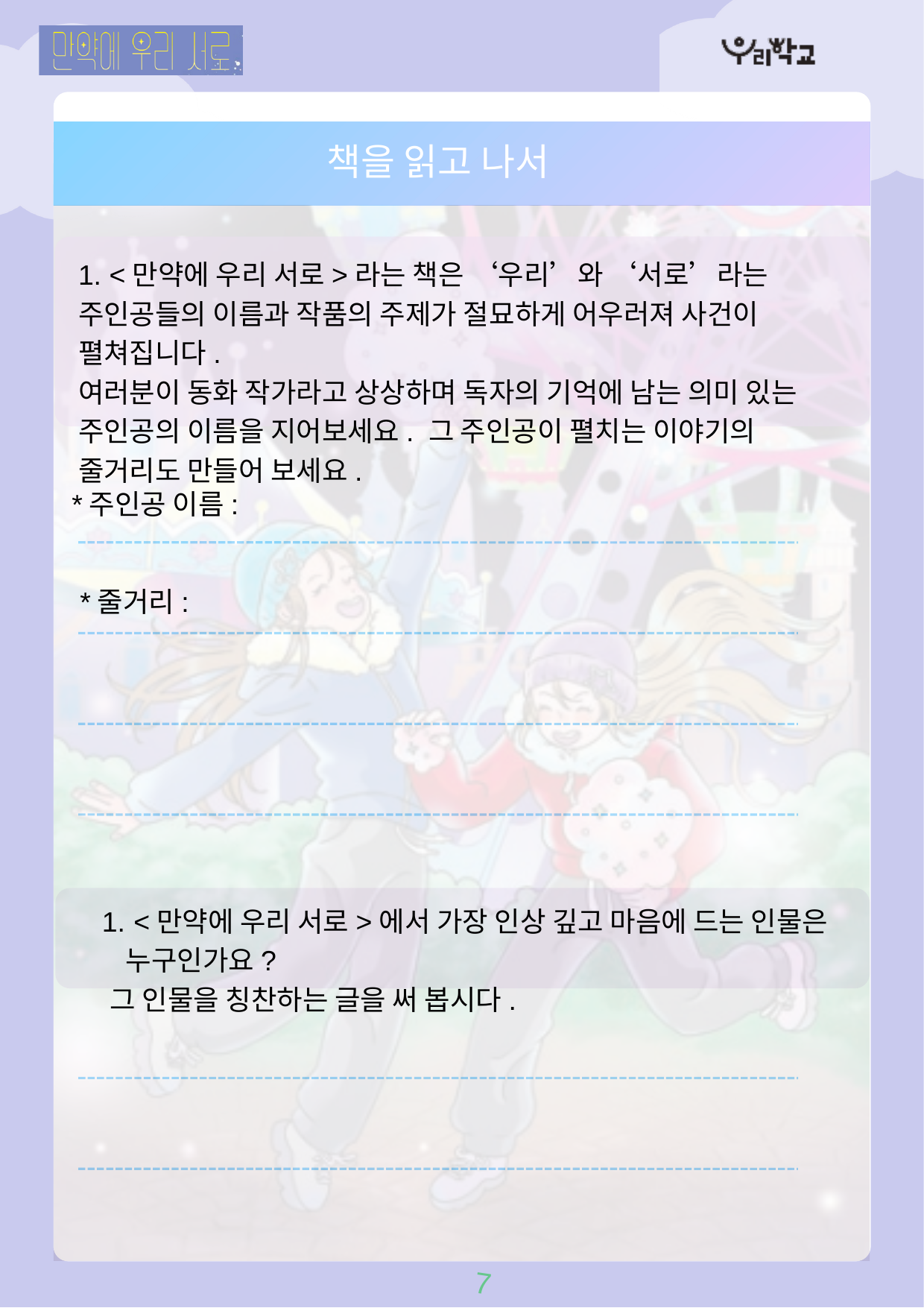

책을 읽고 나서

1. <만약에 우리 서로>라는 책은 ‘우리’와 ‘서로’라는 주인공들의 이름과 작품의 주제가 절묘하게 어우러져 사건이 펼쳐집니다.
여러분이 동화 작가라고 상상하며 독자의 기억에 남는 의미 있는 주인공의 이름을 지어보세요. 그 주인공이 펼치는 이야기의 줄거리도 만들어 보세요.
*주인공 이름:

*줄거리:

 <만약에 우리 서로>에서 가장 인상 깊고 마음에 드는 인물은 누구인가요?
    그 인물을 칭찬하는 글을 써 봅시다.

7